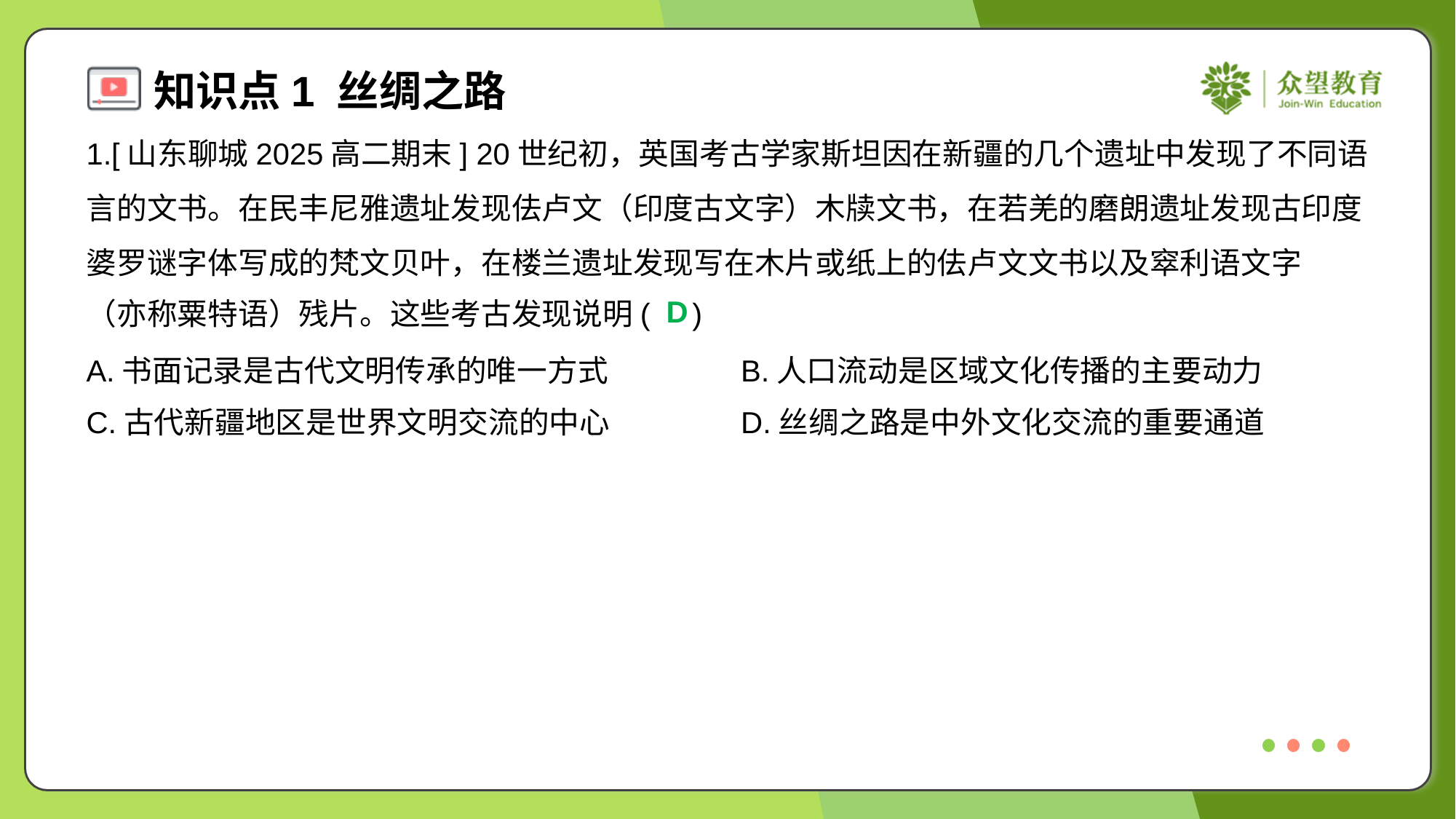

1.[山东聊城2025高二期末] 20世纪初，英国考古学家斯坦因在新疆的几个遗址中发现了不同语
言的文书。在民丰尼雅遗址发现佉卢文（印度古文字）木牍文书，在若羌的磨朗遗址发现古印度
婆罗谜字体写成的梵文贝叶，在楼兰遗址发现写在木片或纸上的佉卢文文书以及窣利语文字
（亦称粟特语）残片。这些考古发现说明(     )
D
A.书面记录是古代文明传承的唯一方式	B.人口流动是区域文化传播的主要动力
C.古代新疆地区是世界文明交流的中心	D.丝绸之路是中外文化交流的重要通道